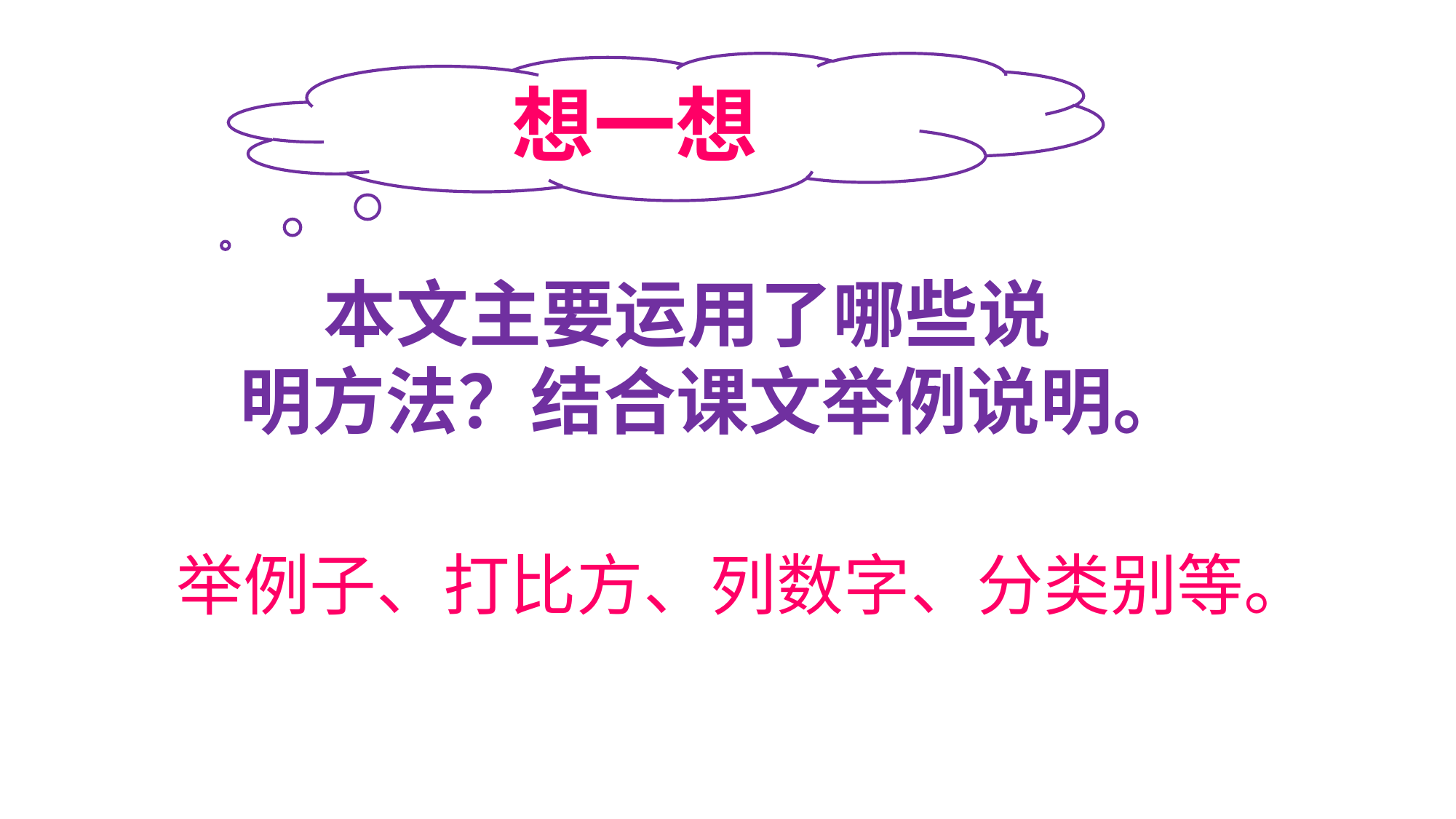

想一想
    本文主要运用了哪些说明方法？结合课文举例说明。
举例子、打比方、列数字、分类别等。